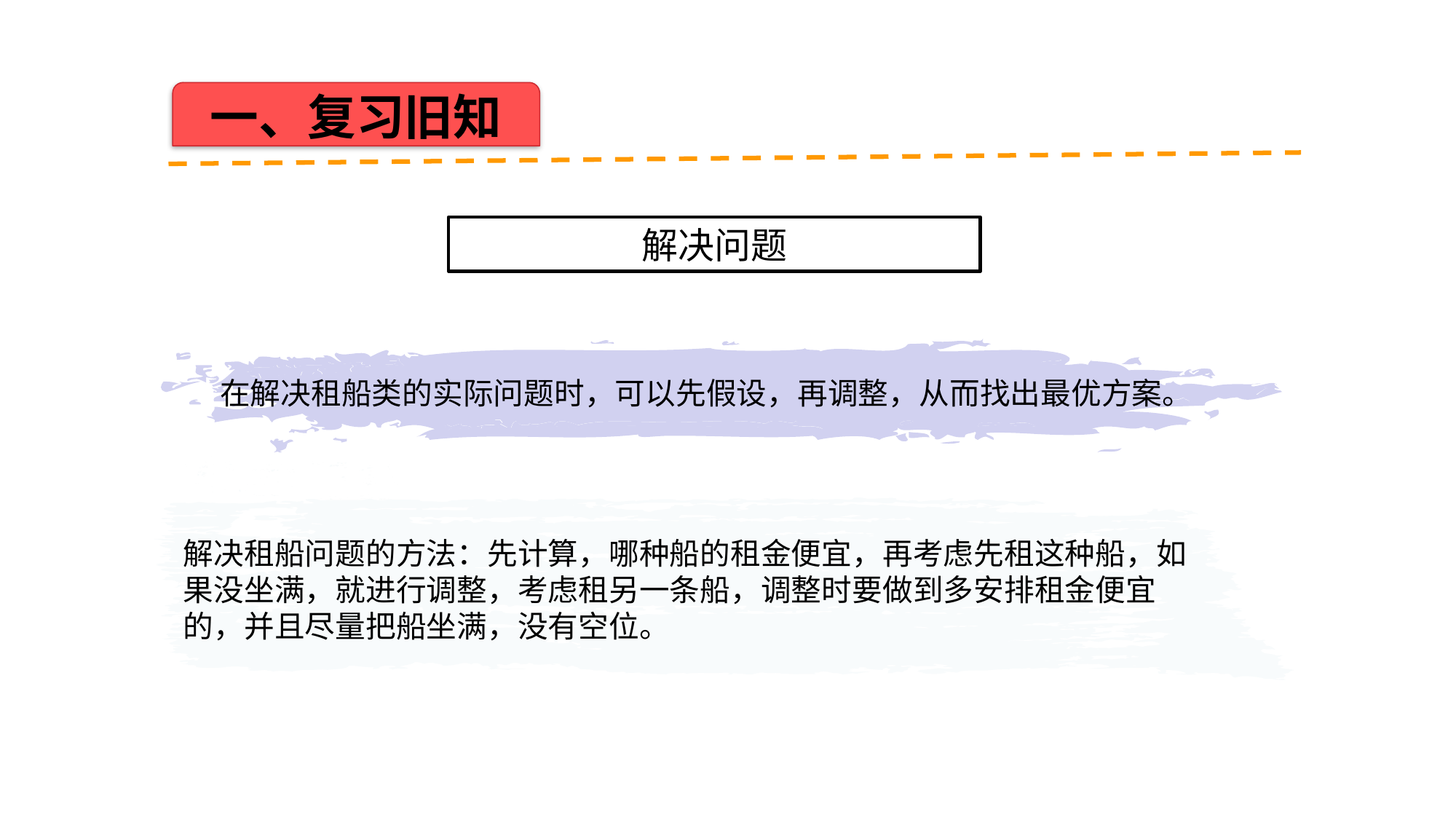

一、复习旧知
解决问题

在解决租船类的实际问题时，可以先假设，再调整，从而找出最优方案。

解决租船问题的方法：先计算，哪种船的租金便宜，再考虑先租这种船，如果没坐满，就进行调整，考虑租另一条船，调整时要做到多安排租金便宜的，并且尽量把船坐满，没有空位。